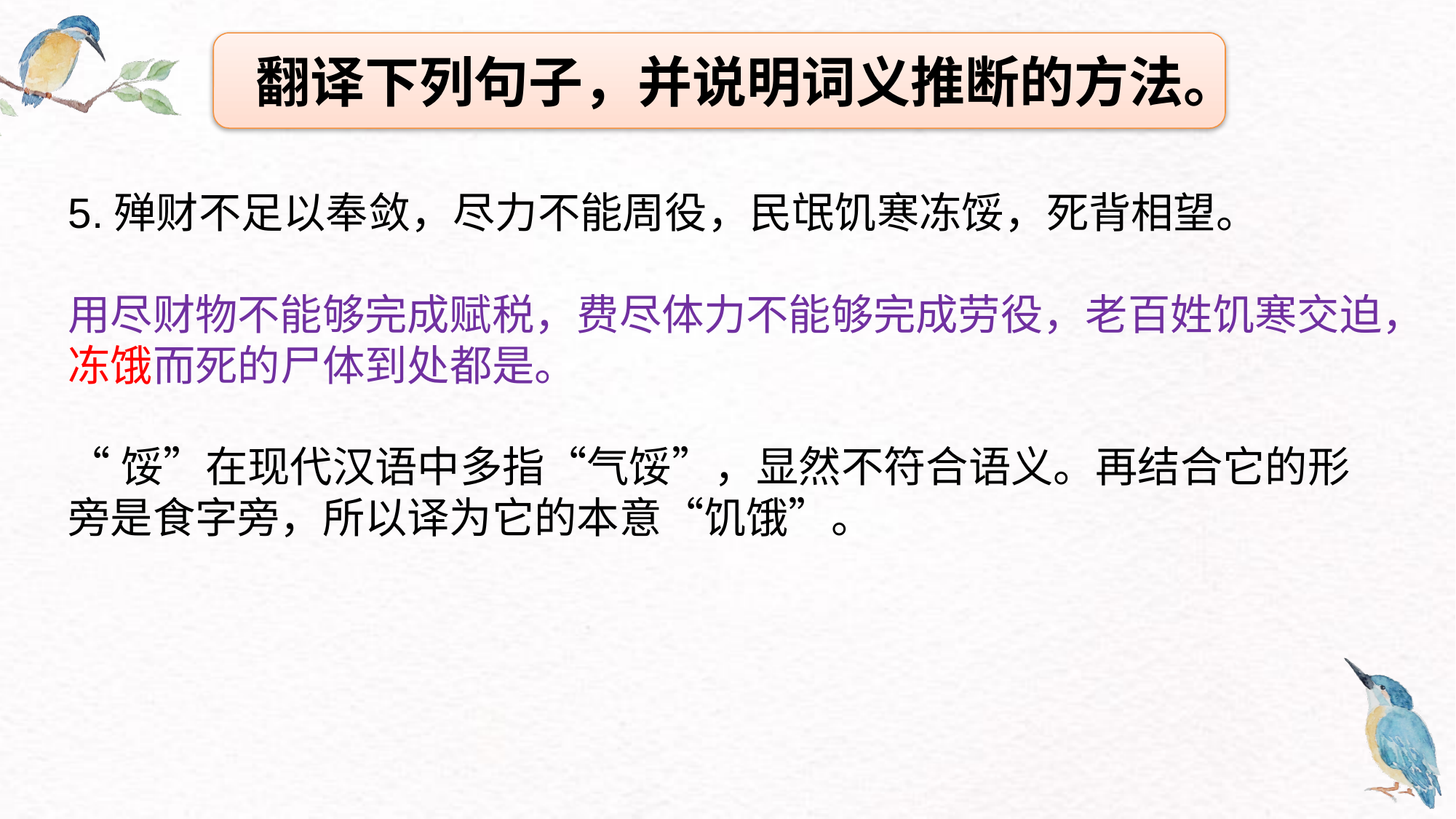

翻译下列句子，并说明词义推断的方法。
5.殚财不足以奉敛，尽力不能周役，民氓饥寒冻馁，死背相望。

用尽财物不能够完成赋税，费尽体力不能够完成劳役，老百姓饥寒交迫，冻饿而死的尸体到处都是。

“馁”在现代汉语中多指“气馁”，显然不符合语义。再结合它的形旁是食字旁，所以译为它的本意“饥饿”。